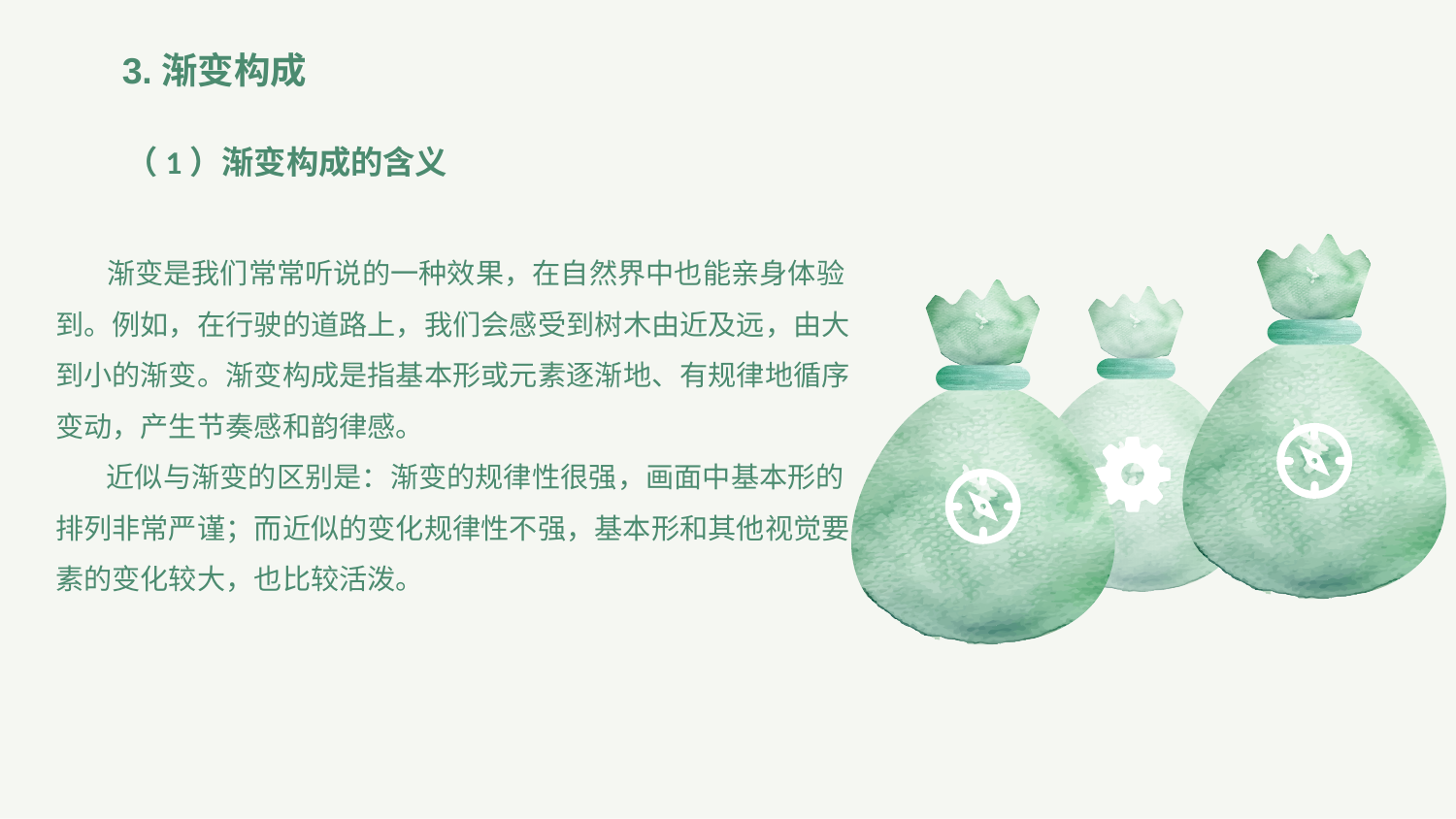

3.渐变构成
（1）渐变构成的含义
      渐变是我们常常听说的一种效果，在自然界中也能亲身体验到。例如，在行驶的道路上，我们会感受到树木由近及远，由大到小的渐变。渐变构成是指基本形或元素逐渐地、有规律地循序变动，产生节奏感和韵律感。
       近似与渐变的区别是：渐变的规律性很强，画面中基本形的排列非常严谨；而近似的变化规律性不强，基本形和其他视觉要素的变化较大，也比较活泼。